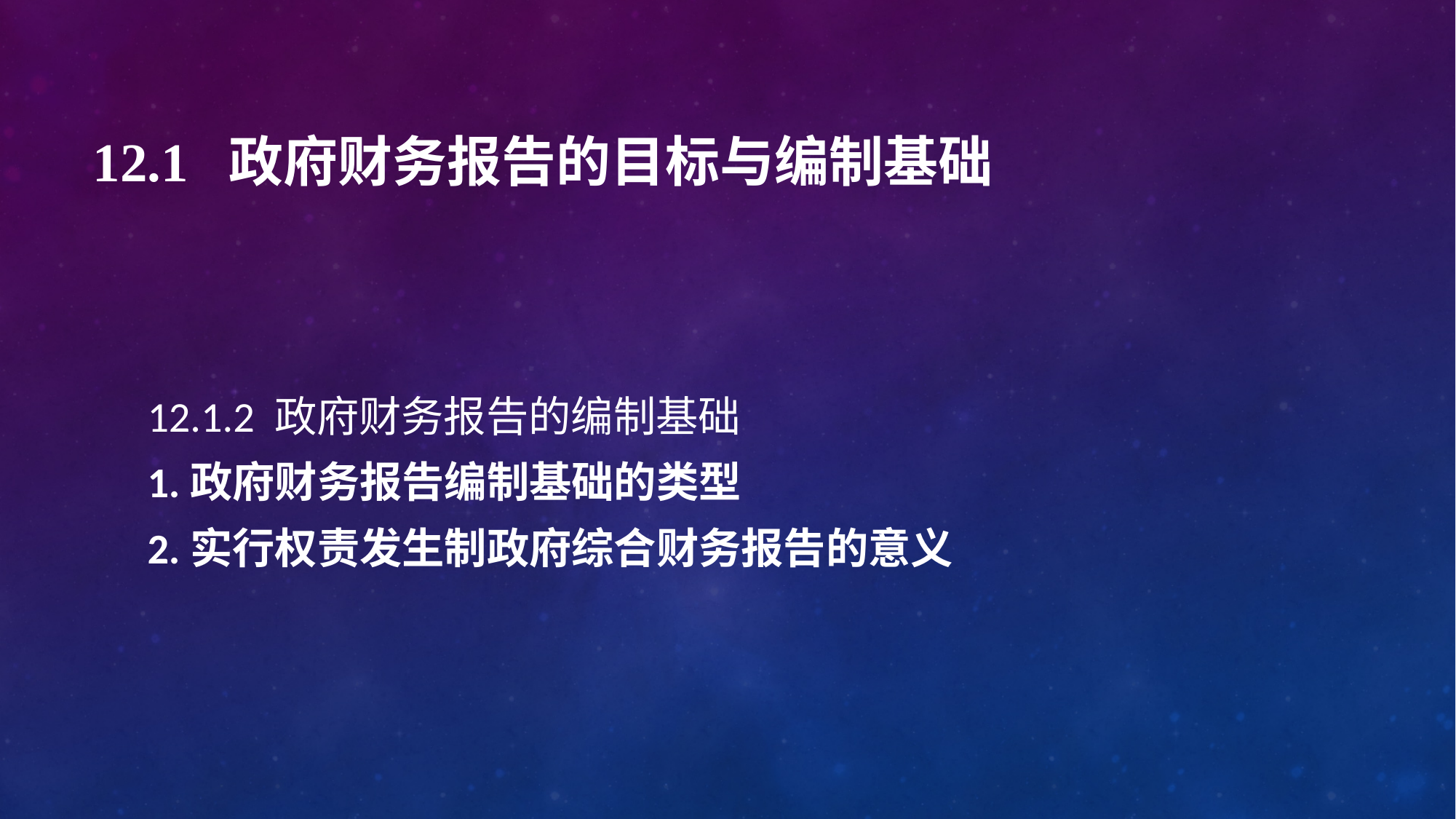

# 12.1  政府财务报告的目标与编制基础
12.1.2 政府财务报告的编制基础
1.政府财务报告编制基础的类型
2.实行权责发生制政府综合财务报告的意义